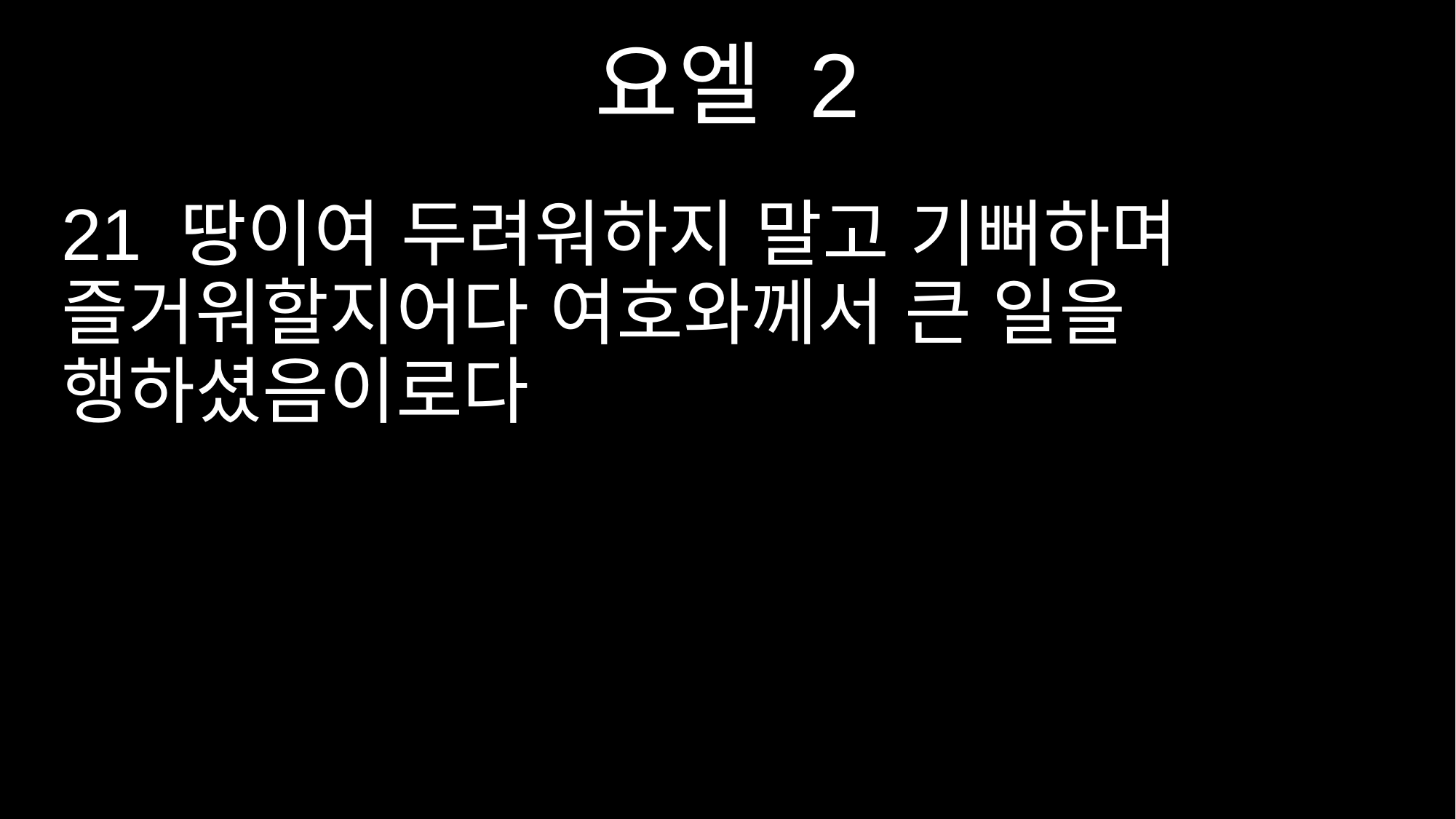

요엘 2
21 땅이여 두려워하지 말고 기뻐하며 즐거워할지어다 여호와께서 큰 일을 행하셨음이로다